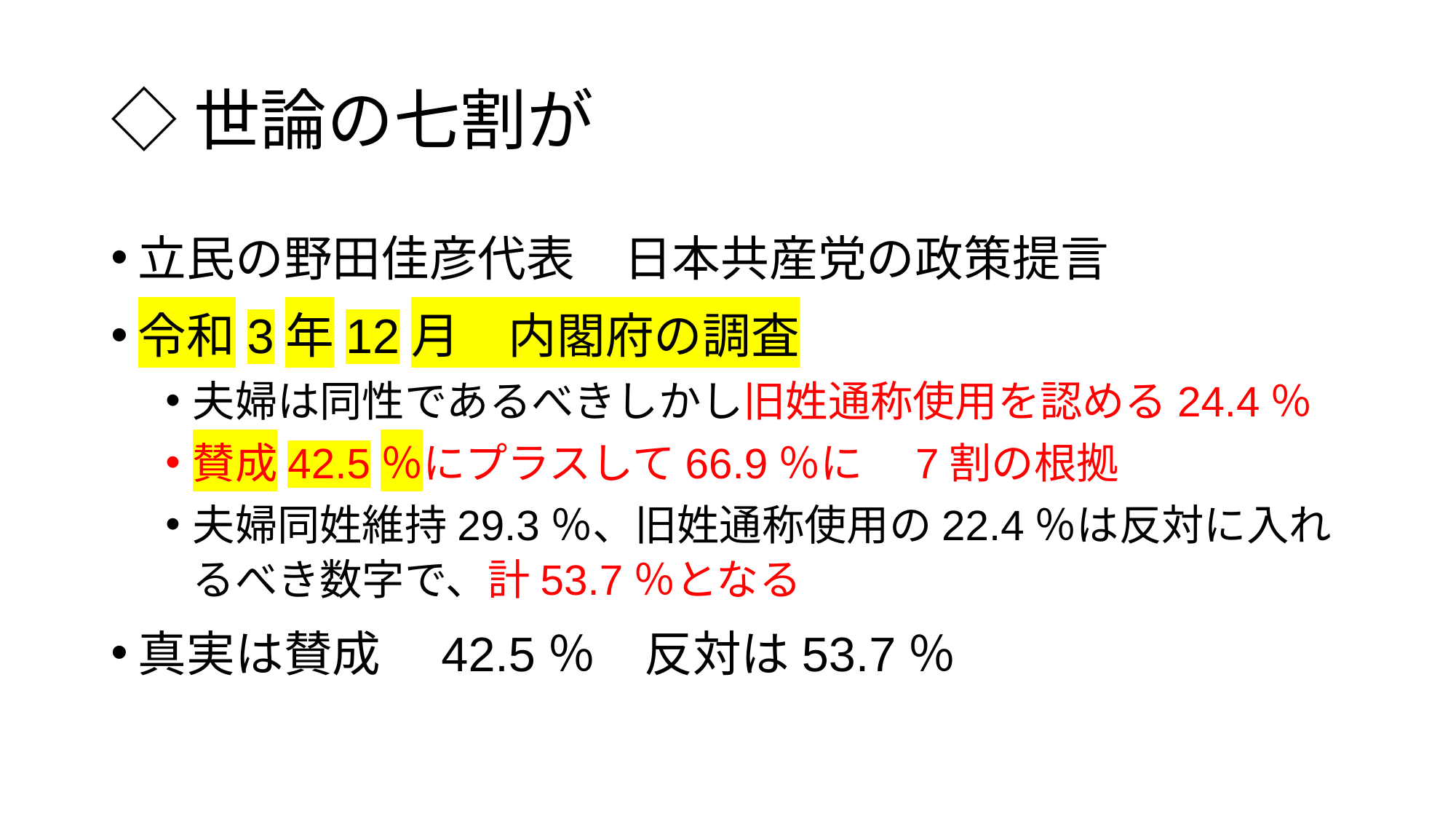

# ◇世論の七割が
立民の野田佳彦代表　日本共産党の政策提言
令和3年12月　内閣府の調査
夫婦は同性であるべきしかし旧姓通称使用を認める24.4％
賛成42.5％にプラスして66.9％に　7割の根拠
夫婦同姓維持29.3％、旧姓通称使用の22.4％は反対に入れるべき数字で、計53.7％となる
真実は賛成　42.5％　反対は53.7％